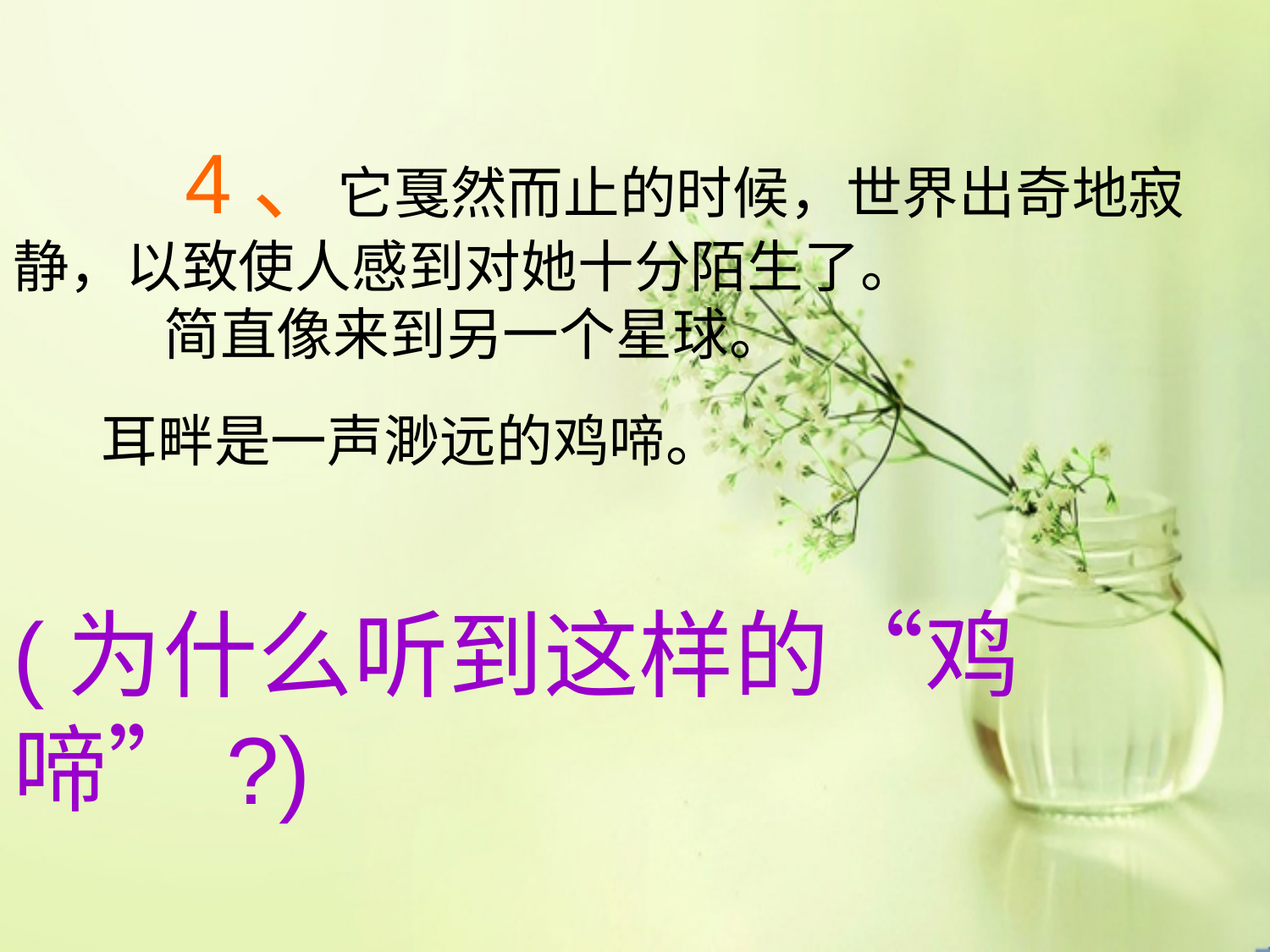

4、它戛然而止的时候，世界出奇地寂静，以致使人感到对她十分陌生了。
　　   简直像来到另一个星球。
       耳畔是一声渺远的鸡啼。
(为什么听到这样的“鸡啼”?)